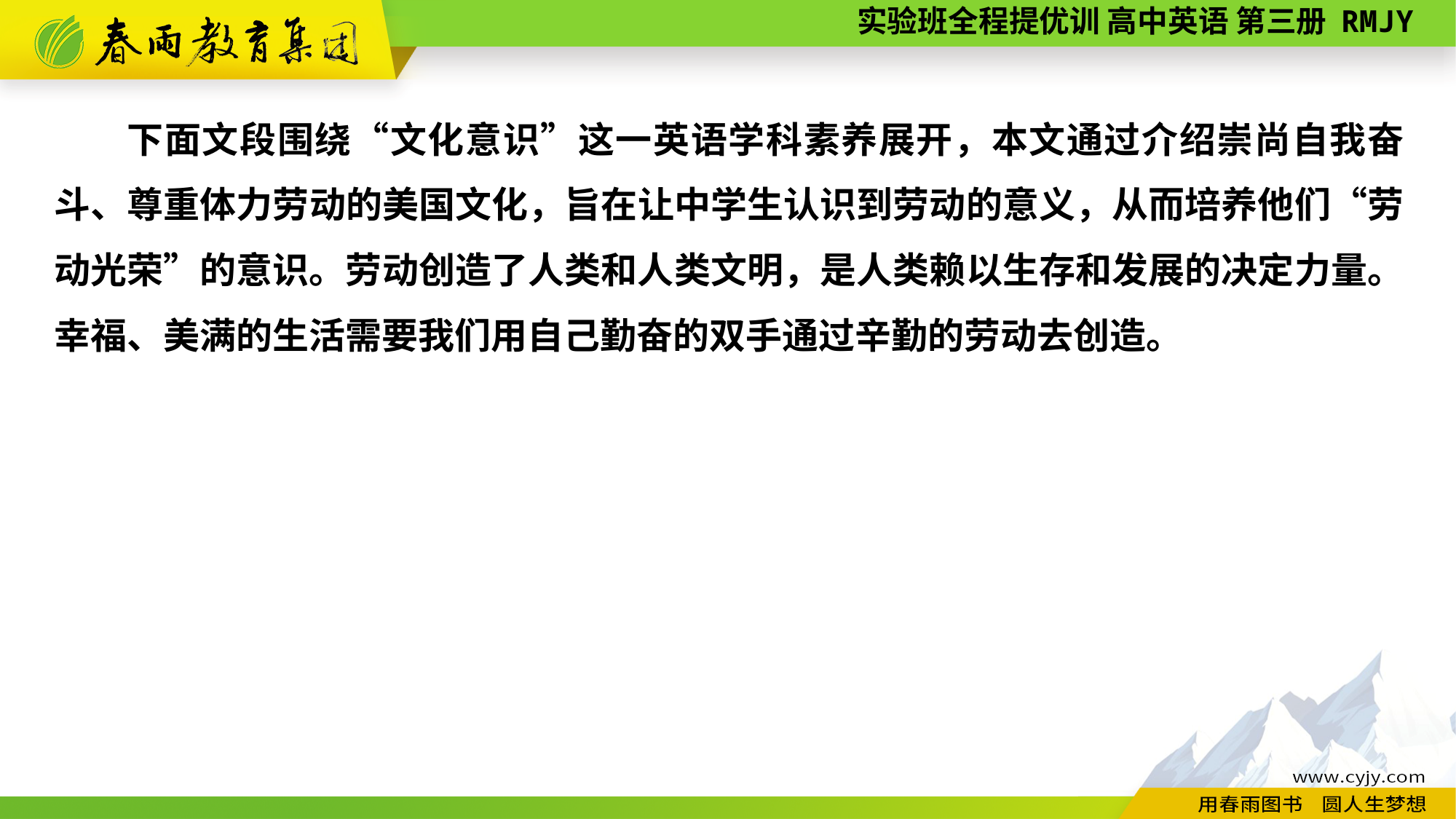

下面文段围绕“文化意识”这一英语学科素养展开，本文通过介绍崇尚自我奋斗、尊重体力劳动的美国文化，旨在让中学生认识到劳动的意义，从而培养他们“劳动光荣”的意识。劳动创造了人类和人类文明，是人类赖以生存和发展的决定力量。幸福、美满的生活需要我们用自己勤奋的双手通过辛勤的劳动去创造。